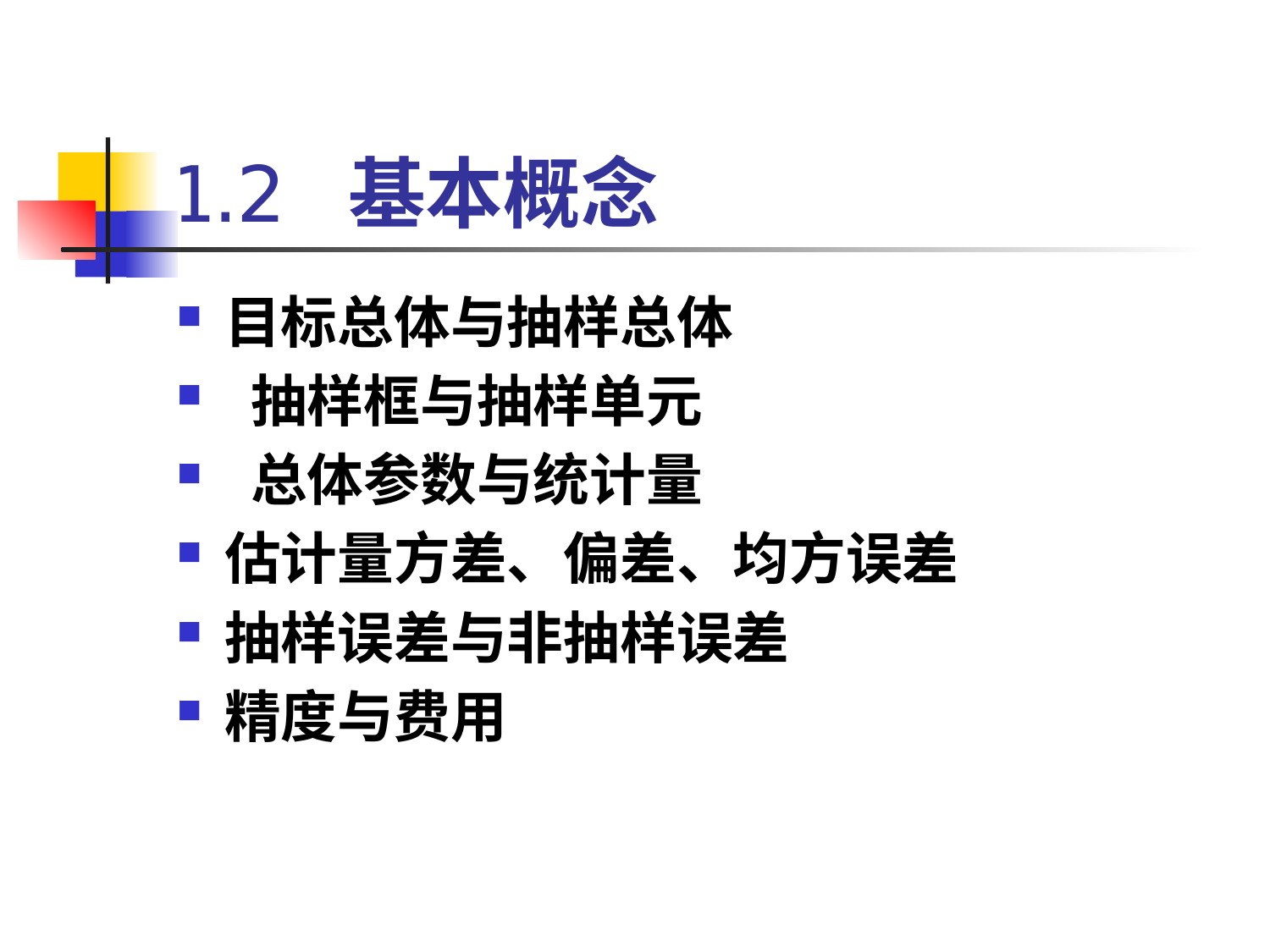

# 1.2  基本概念
目标总体与抽样总体
 抽样框与抽样单元
 总体参数与统计量
估计量方差、偏差、均方误差
抽样误差与非抽样误差
精度与费用